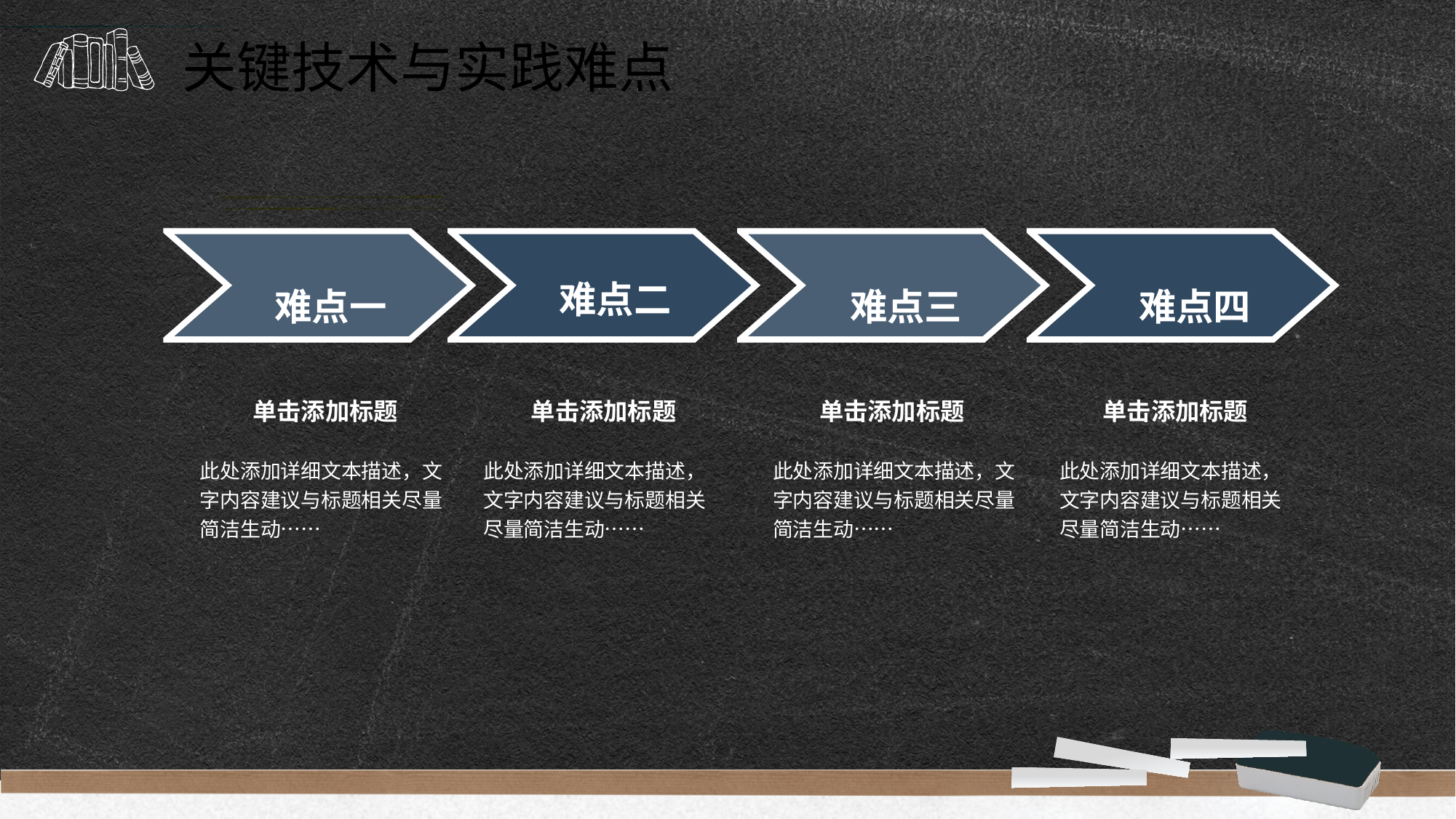

关键技术与实践难点

难点一

难点二

难点三

难点四
单击添加标题
单击添加标题
单击添加标题
单击添加标题
此处添加详细文本描述，文字内容建议与标题相关尽量简洁生动……
此处添加详细文本描述，文字内容建议与标题相关尽量简洁生动……
此处添加详细文本描述，文字内容建议与标题相关尽量简洁生动……
此处添加详细文本描述，文字内容建议与标题相关尽量简洁生动……